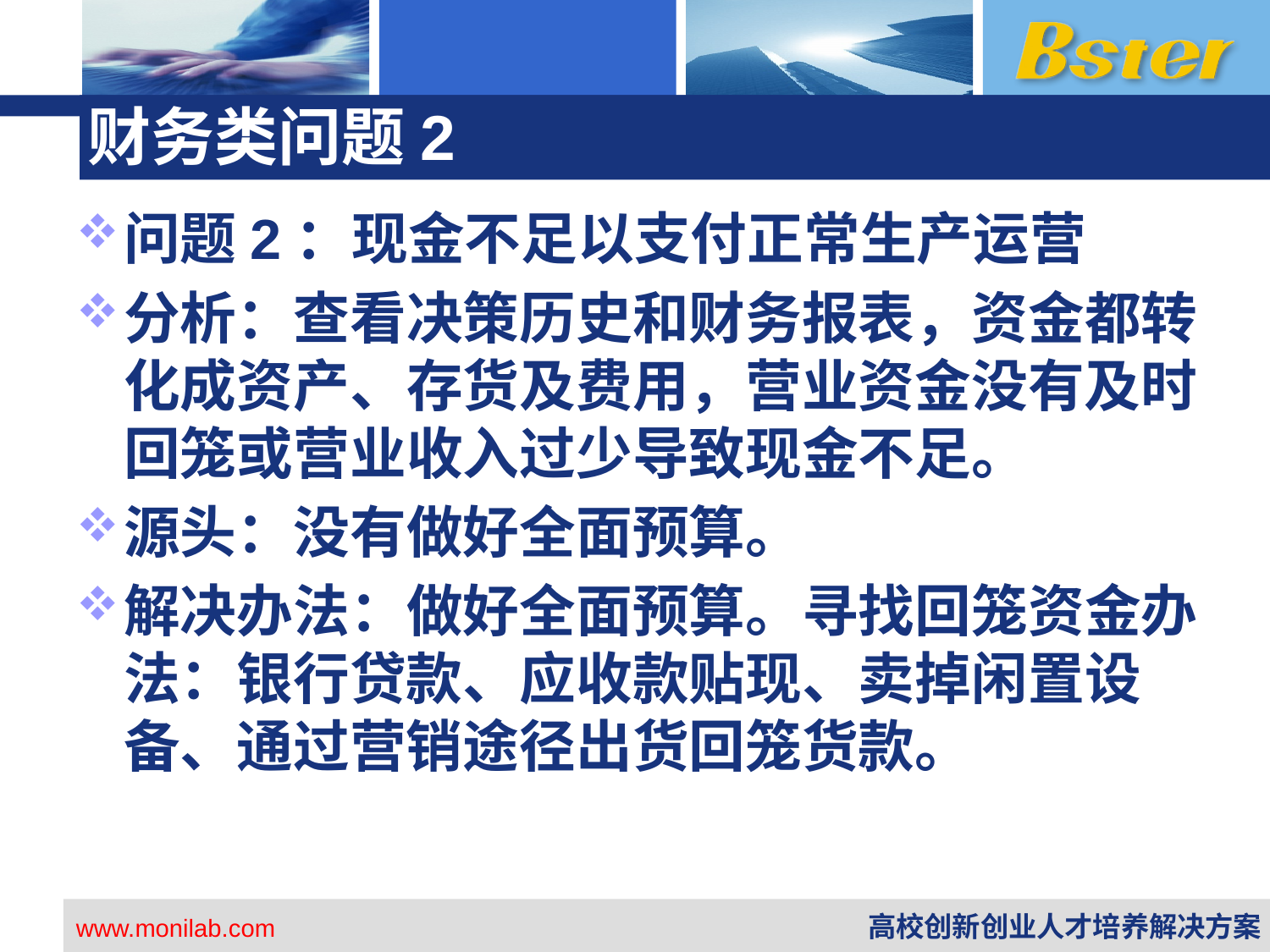

# 财务类问题2
问题2：现金不足以支付正常生产运营
分析：查看决策历史和财务报表，资金都转化成资产、存货及费用，营业资金没有及时回笼或营业收入过少导致现金不足。
源头：没有做好全面预算。
解决办法：做好全面预算。寻找回笼资金办法：银行贷款、应收款贴现、卖掉闲置设备、通过营销途径出货回笼货款。